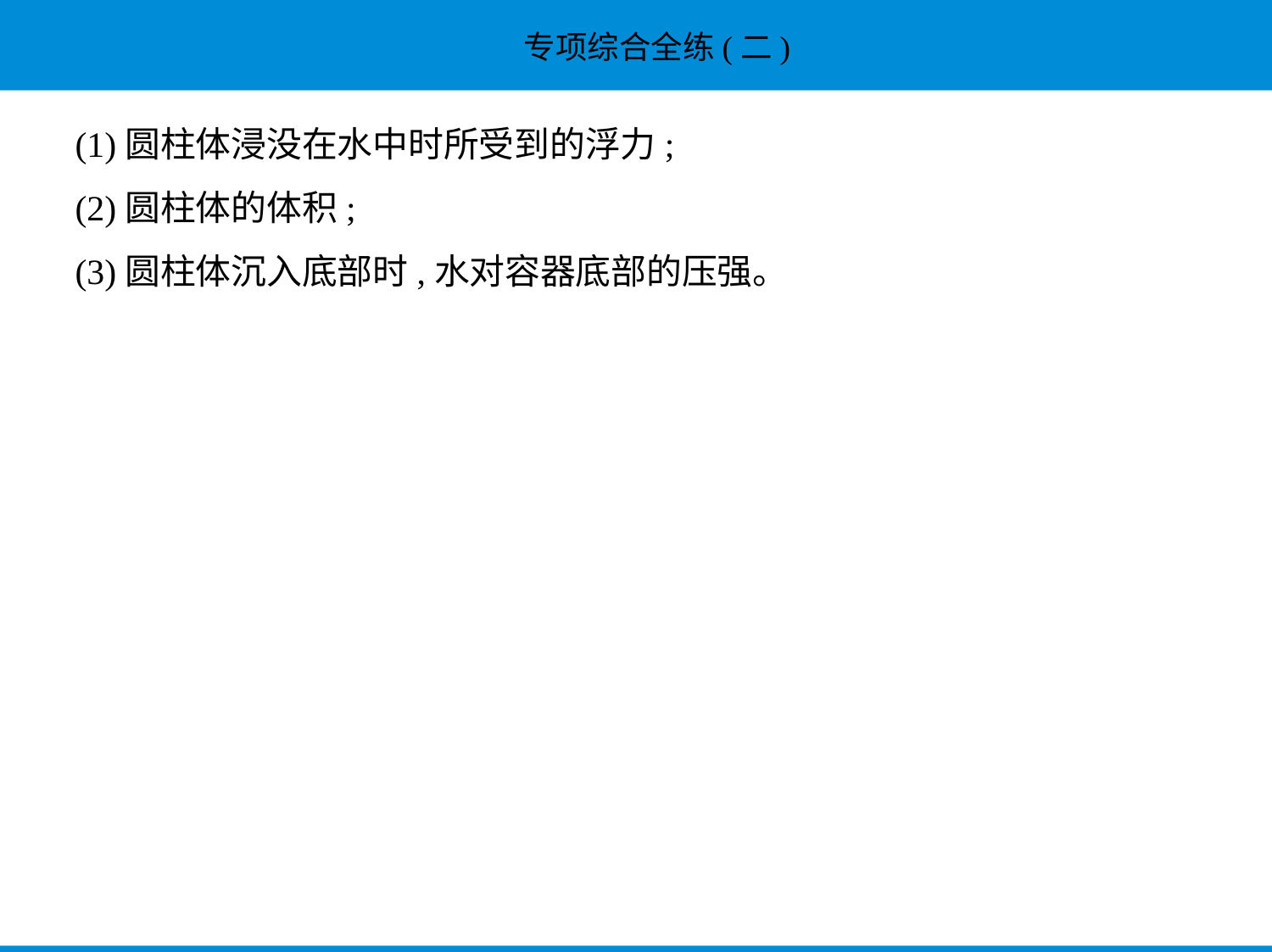

(1)圆柱体浸没在水中时所受到的浮力;
(2)圆柱体的体积;
(3)圆柱体沉入底部时,水对容器底部的压强。